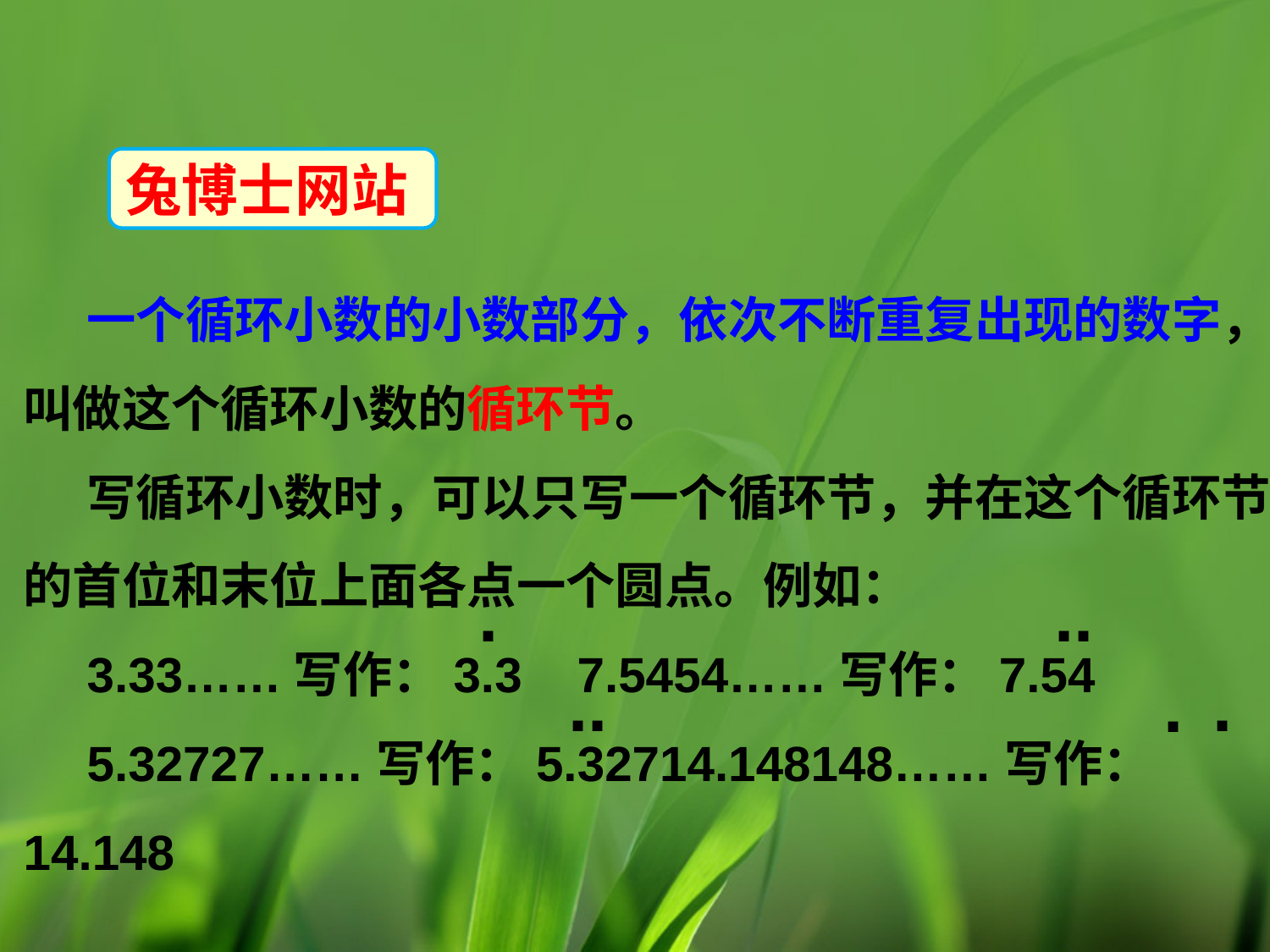

兔博士网站
一个循环小数的小数部分，依次不断重复出现的数字，叫做这个循环小数的循环节。
写循环小数时，可以只写一个循环节，并在这个循环节的首位和末位上面各点一个圆点。例如：
3.33……写作：3.3    7.5454……写作：7.54
5.32727……写作：5.32714.148148……写作：14.148
.
.
.
.
.
.
.